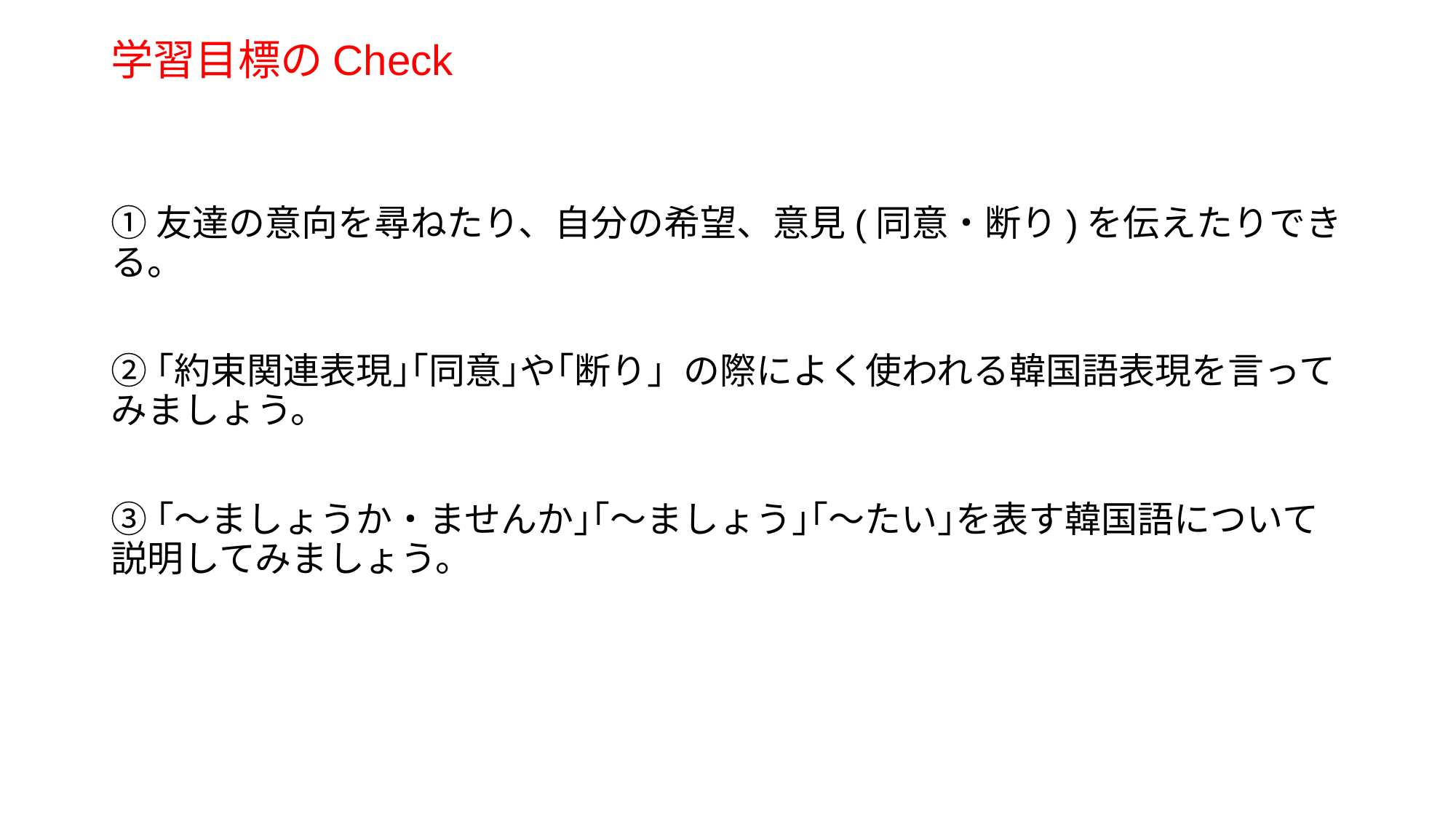

# 学習目標のCheck

①友達の意向を尋ねたり、自分の希望、意見(同意・断り)を伝えたりできる。

②｢約束関連表現｣｢同意｣や｢断り」の際によく使われる韓国語表現を言ってみましょう。

③｢～ましょうか・ませんか｣｢～ましょう｣｢～たい｣を表す韓国語について説明してみましょう。